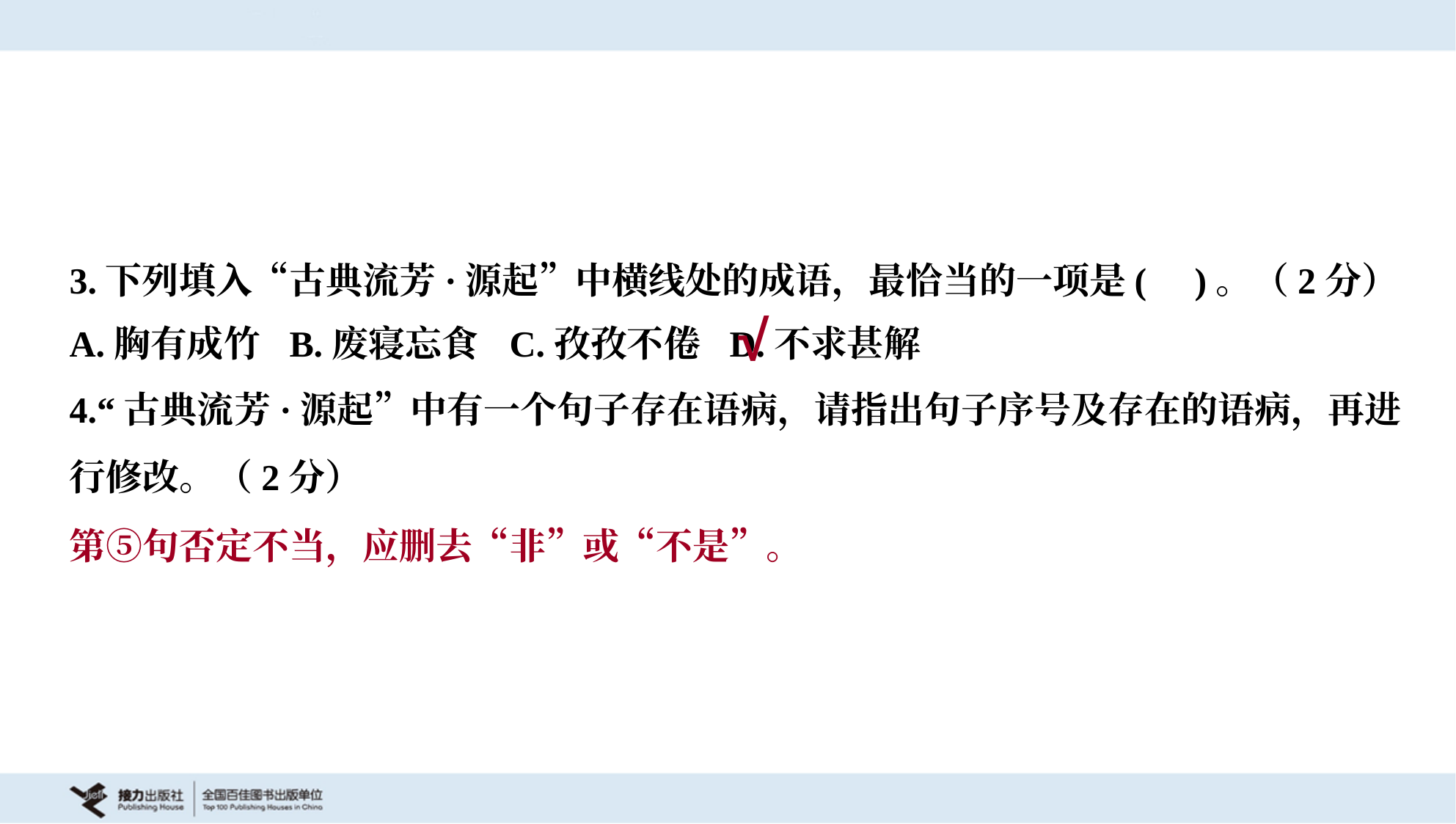

3.下列填入“古典流芳·源起”中横线处的成语，最恰当的一项是(     )。（2分）
A.胸有成竹	B.废寝忘食	C.孜孜不倦	D.不求甚解
√
4.“古典流芳·源起”中有一个句子存在语病，请指出句子序号及存在的语病，再进
行修改。（2分）
第⑤句否定不当，应删去“非”或“不是”。